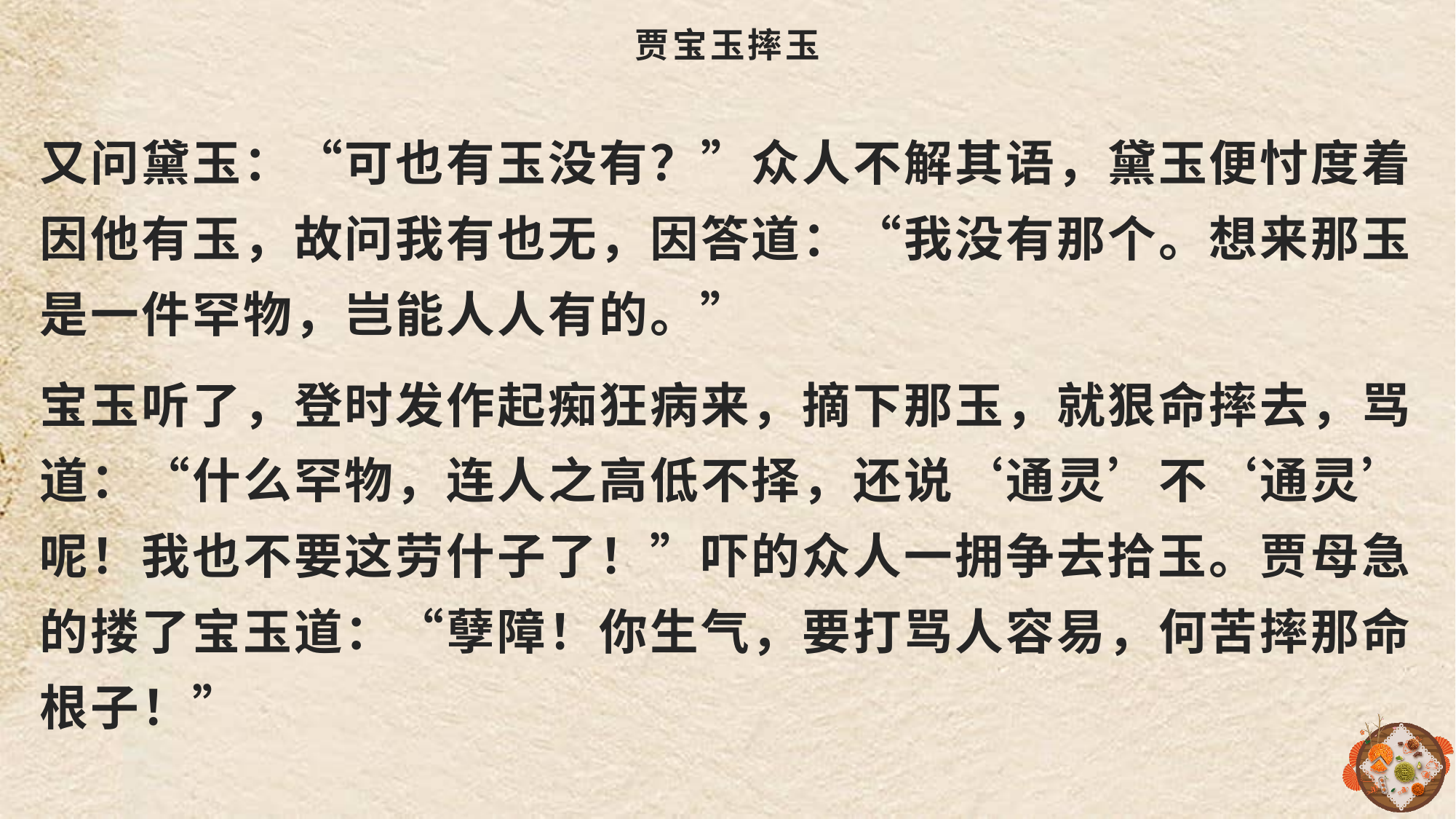

# 贾宝玉摔玉
又问黛玉：“可也有玉没有？”众人不解其语，黛玉便忖度着因他有玉，故问我有也无，因答道：“我没有那个。想来那玉是一件罕物，岂能人人有的。”
宝玉听了，登时发作起痴狂病来，摘下那玉，就狠命摔去，骂道：“什么罕物，连人之高低不择，还说‘通灵’不‘通灵’呢！我也不要这劳什子了！”吓的众人一拥争去拾玉。贾母急的搂了宝玉道：“孽障！你生气，要打骂人容易，何苦摔那命根子！”